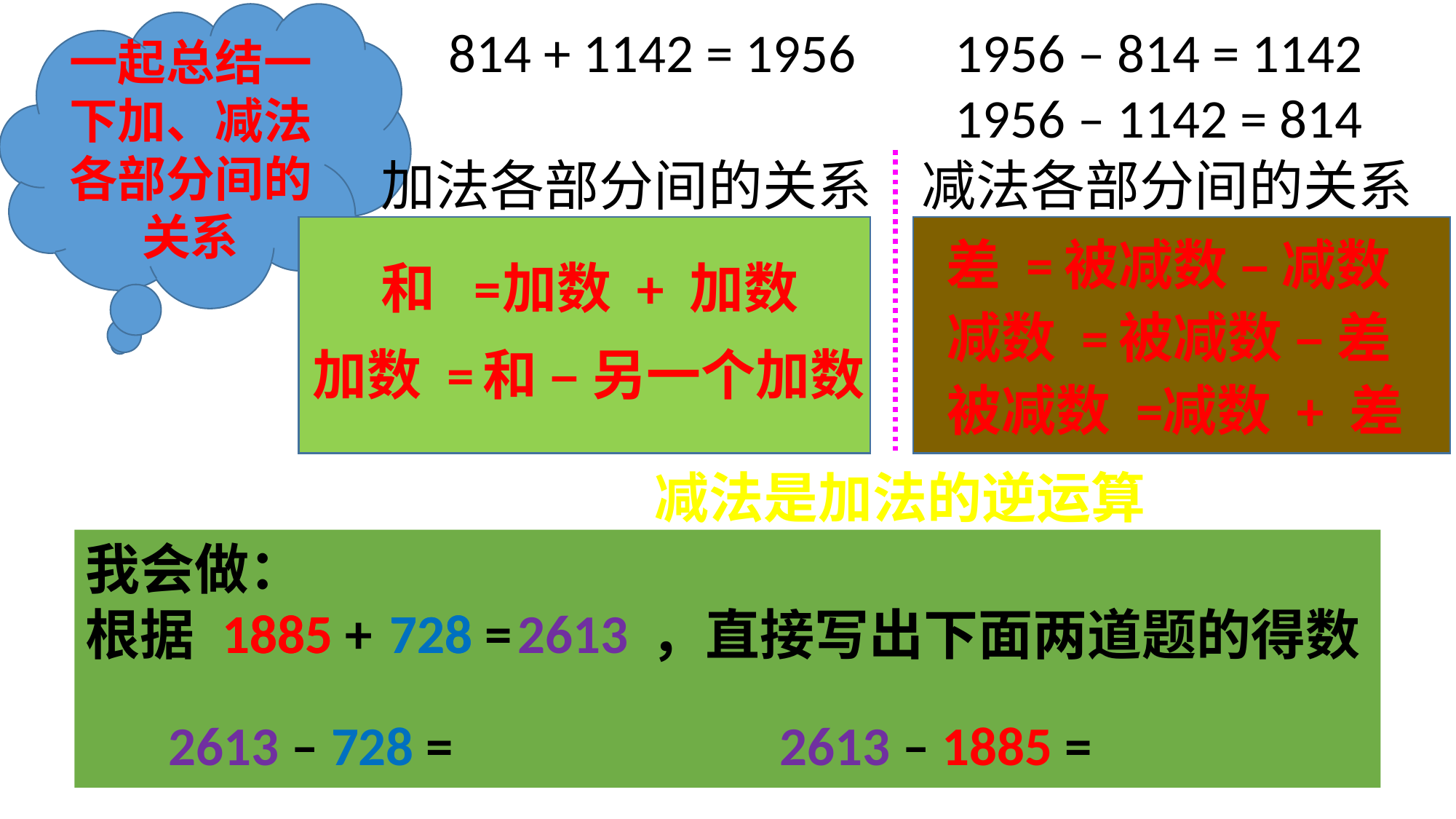

一起总结一下加、减法各部分间的关系
814 + 1142 = 1956
1956 – 814 = 1142
1956 – 1142 = 814
加法各部分间的关系
减法各部分间的关系

差 =
被减数 – 减数
和  =
加数 + 加数
减数 =
被减数 – 差
加数 =
和 – 另一个加数
被减数 =
减数 + 差
减法是加法的逆运算
我会做：
根据                                     ，直接写出下面两道题的得数
1885
1885
+
728
728
=
2613
2613 – 728 =
2613 – 1885 =